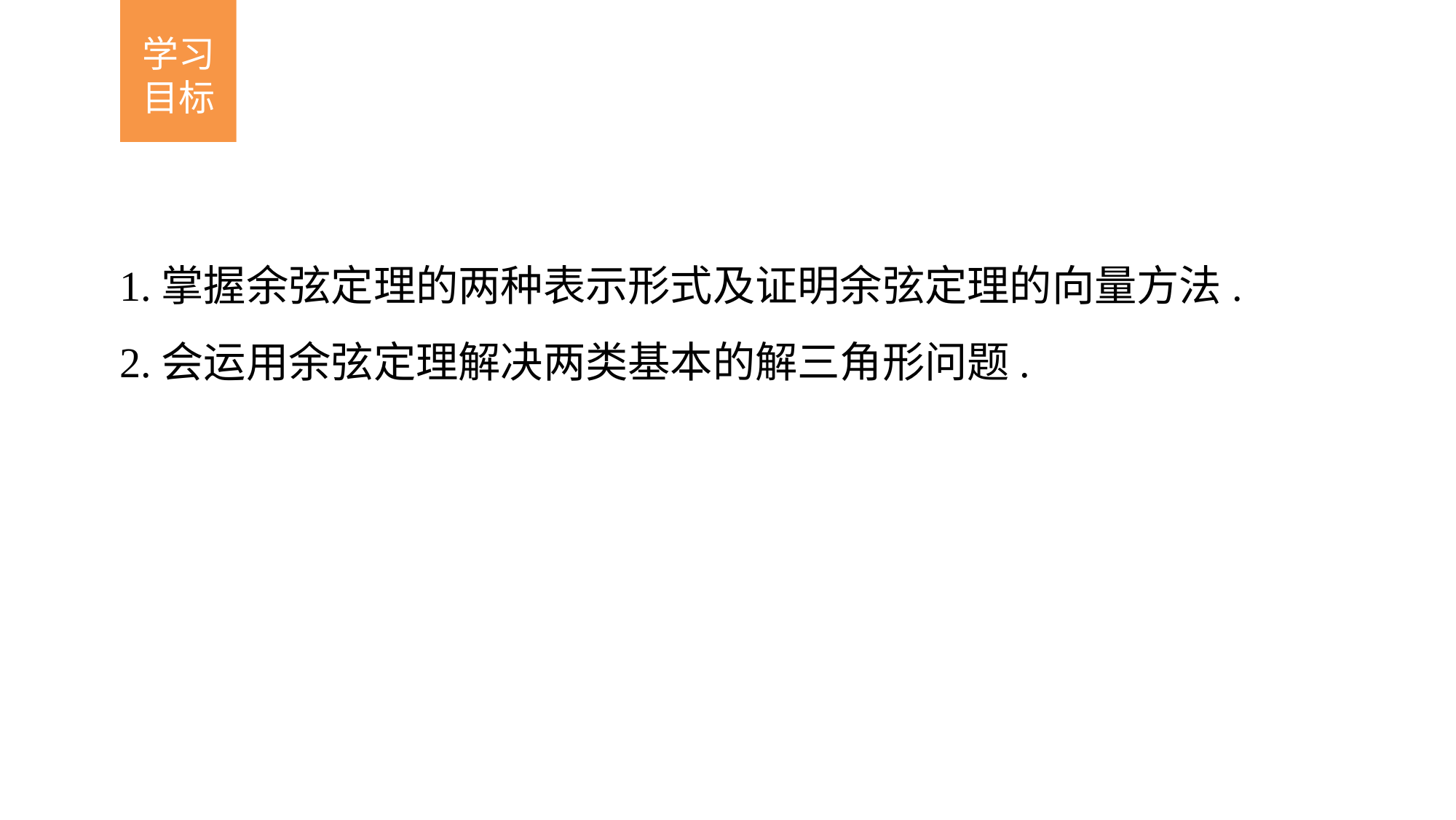

学习目标
1.掌握余弦定理的两种表示形式及证明余弦定理的向量方法.
2.会运用余弦定理解决两类基本的解三角形问题.